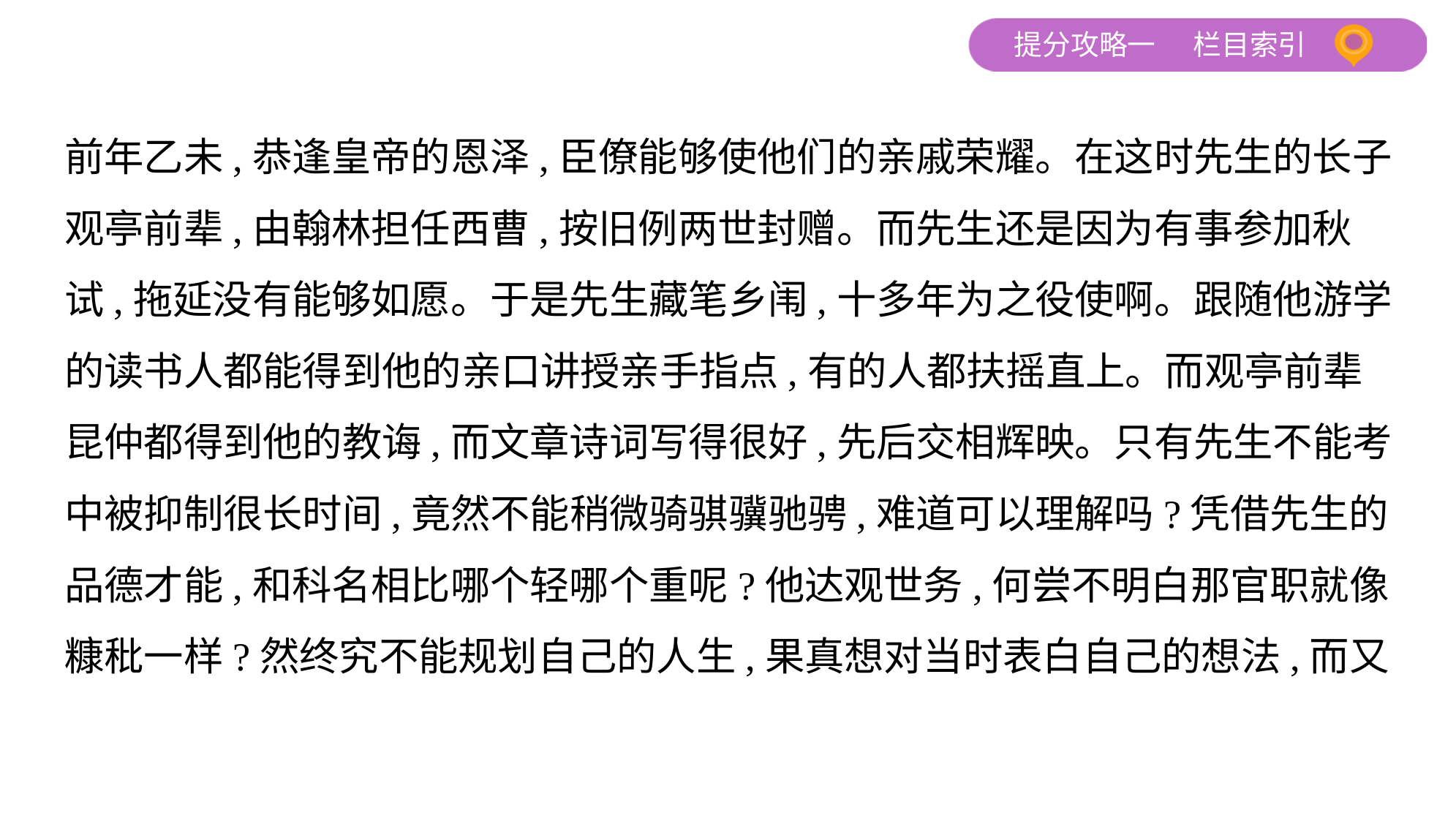

前年乙未,恭逢皇帝的恩泽,臣僚能够使他们的亲戚荣耀。在这时先生的长子
观亭前辈,由翰林担任西曹,按旧例两世封赠。而先生还是因为有事参加秋
试,拖延没有能够如愿。于是先生藏笔乡闱,十多年为之役使啊。跟随他游学
的读书人都能得到他的亲口讲授亲手指点,有的人都扶摇直上。而观亭前辈
昆仲都得到他的教诲,而文章诗词写得很好,先后交相辉映。只有先生不能考
中被抑制很长时间,竟然不能稍微骑骐骥驰骋,难道可以理解吗?凭借先生的
品德才能,和科名相比哪个轻哪个重呢?他达观世务,何尝不明白那官职就像
糠秕一样?然终究不能规划自己的人生,果真想对当时表白自己的想法,而又